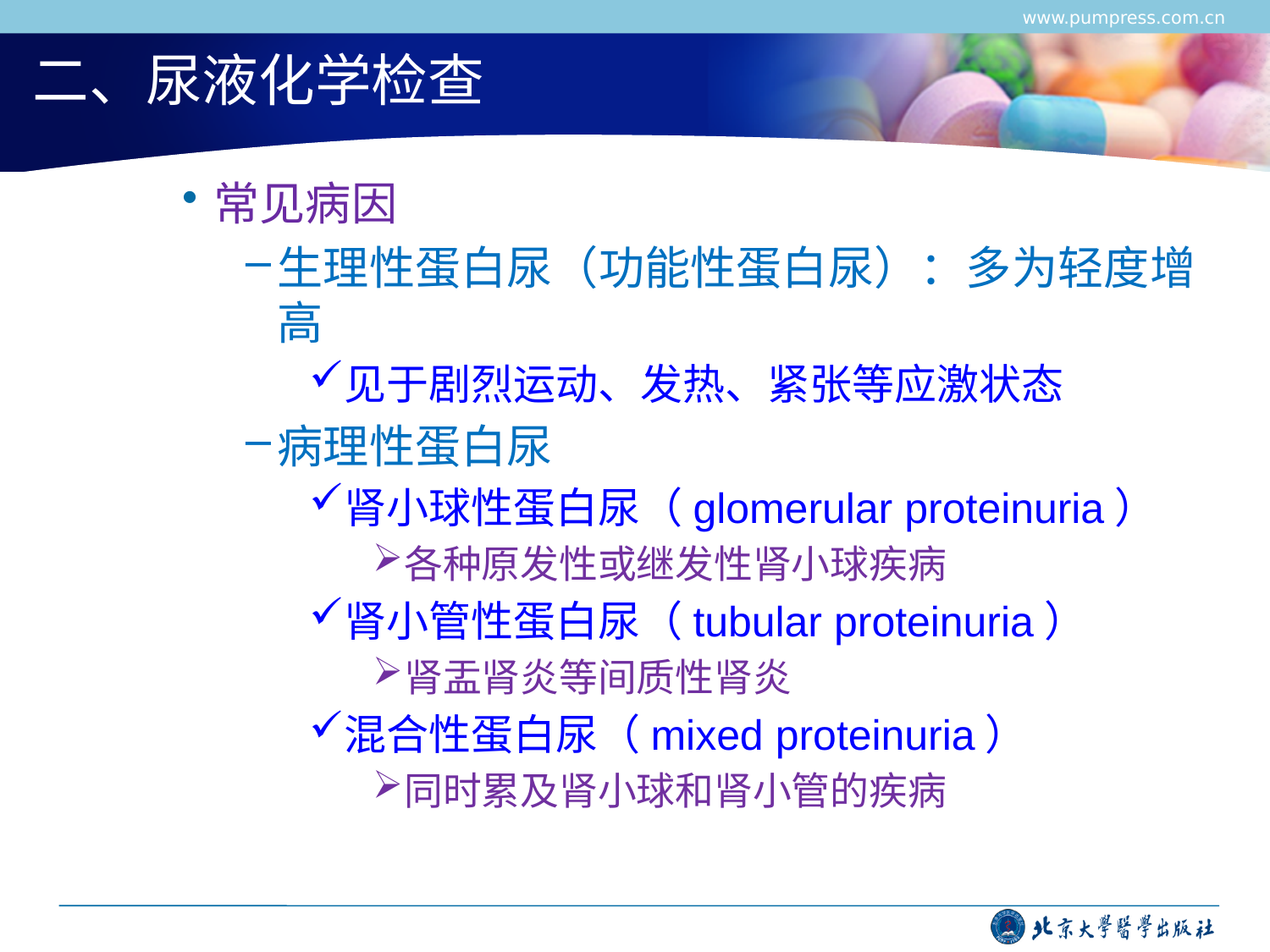

www.pumpress.com.cn
# 二、尿液化学检查
常见病因
生理性蛋白尿（功能性蛋白尿）：多为轻度增高
见于剧烈运动、发热、紧张等应激状态
病理性蛋白尿
肾小球性蛋白尿（glomerular proteinuria）
各种原发性或继发性肾小球疾病
肾小管性蛋白尿（tubular proteinuria）
肾盂肾炎等间质性肾炎
混合性蛋白尿（mixed proteinuria）
同时累及肾小球和肾小管的疾病